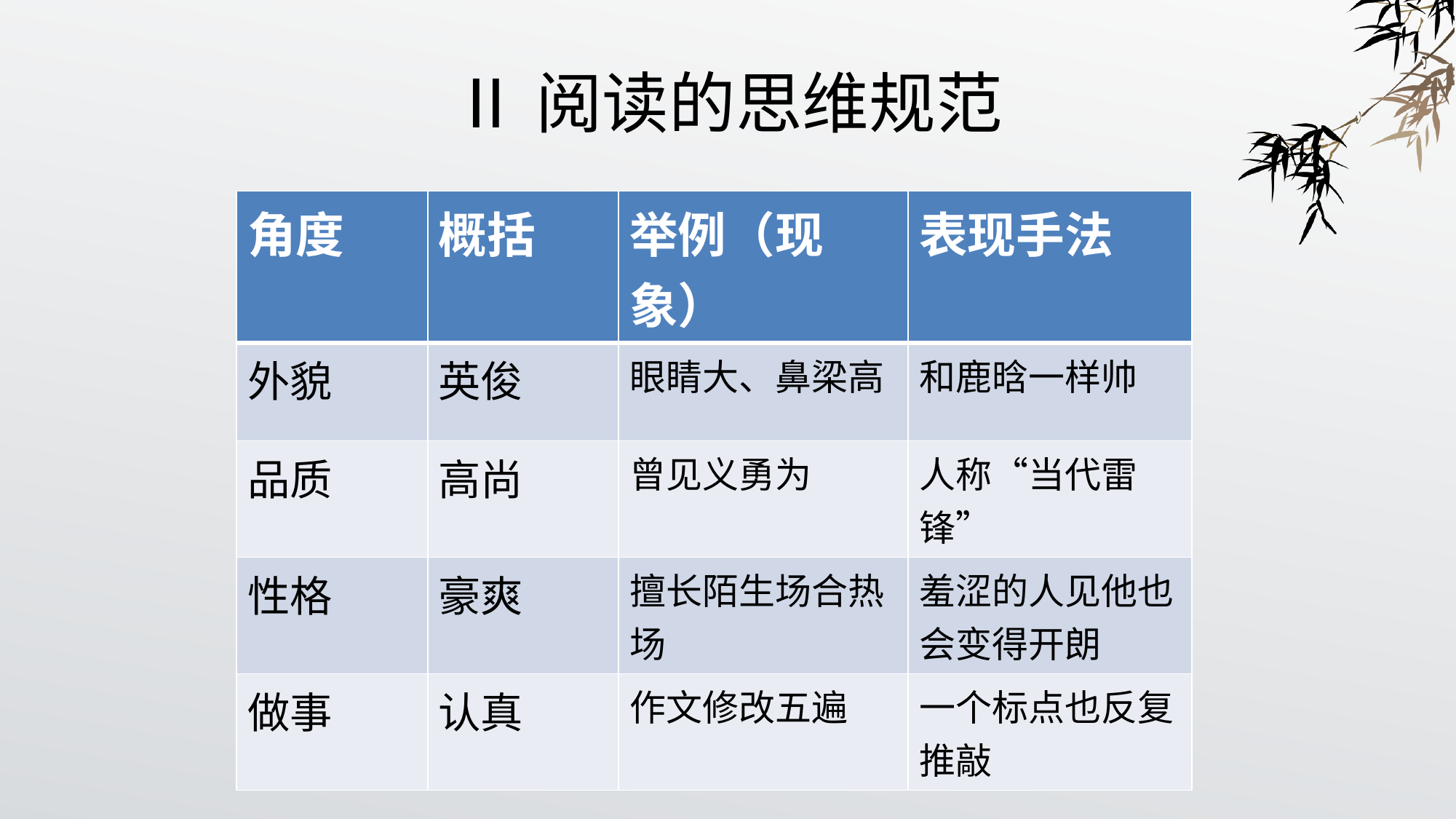

# Ⅱ阅读的思维规范
| 角度 | 概括 | 举例（现象） | 表现手法 |
| --- | --- | --- | --- |
| 外貌 | 英俊 | 眼睛大、鼻梁高 | 和鹿晗一样帅 |
| 品质 | 高尚 | 曾见义勇为 | 人称“当代雷锋” |
| 性格 | 豪爽 | 擅长陌生场合热场 | 羞涩的人见他也会变得开朗 |
| 做事 | 认真 | 作文修改五遍 | 一个标点也反复推敲 |